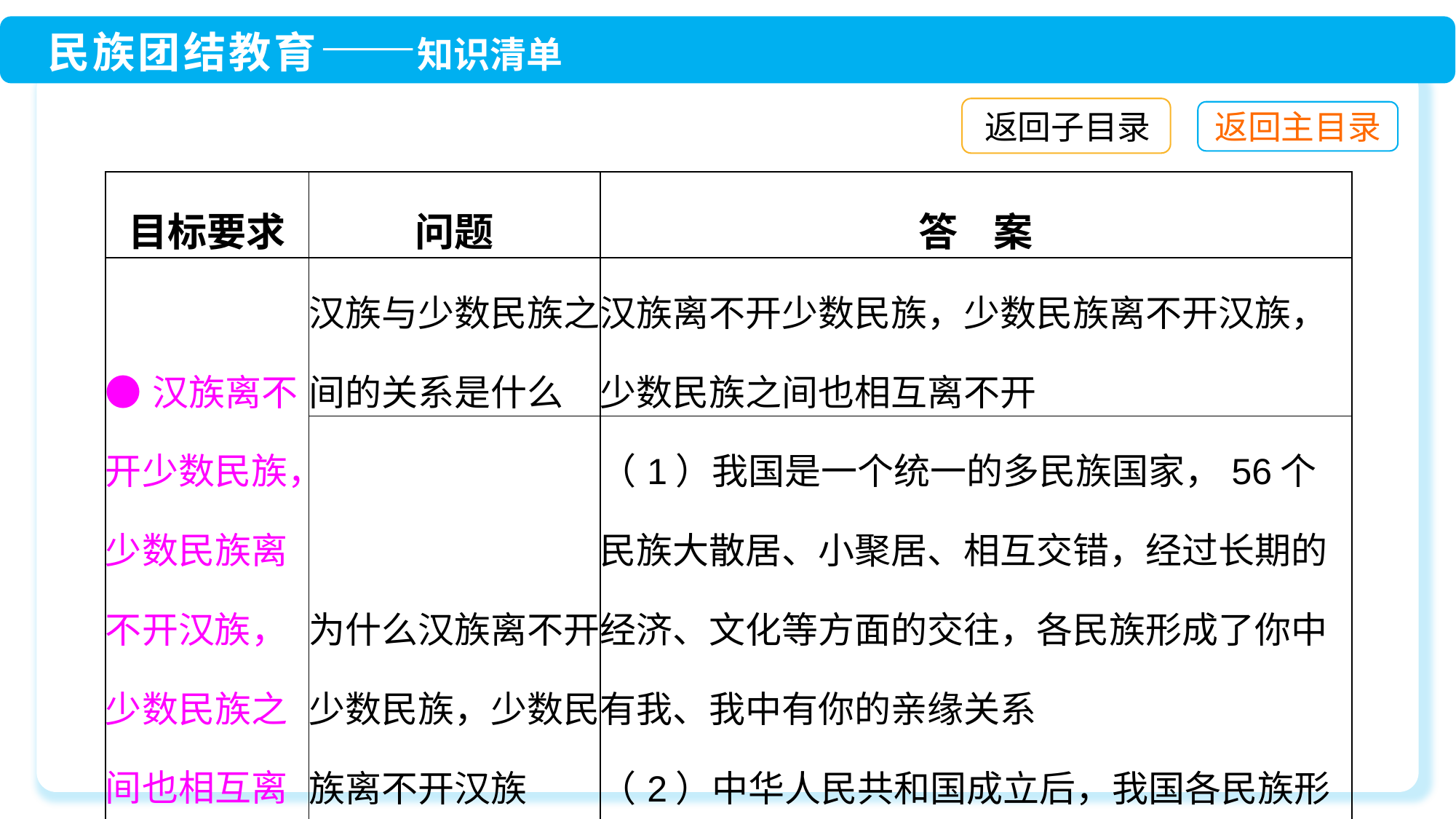

返回子目录
| 目标要求 | 问题 | 答 案 |
| --- | --- | --- |
| ●汉族离不开少数民族，少数民族离不开汉族，少数民族之间也相互离不开 | 汉族与少数民族之间的关系是什么 | 汉族离不开少数民族，少数民族离不开汉族，少数民族之间也相互离不开 |
|  | 为什么汉族离不开少数民族，少数民族离不开汉族 | （1）我国是一个统一的多民族国家，56个民族大散居、小聚居、相互交错，经过长期的经济、文化等方面的交往，各民族形成了你中有我、我中有你的亲缘关系 （2）中华人民共和国成立后，我国各民族形成了平等团结互助和谐的社会主义新型民族关系 |